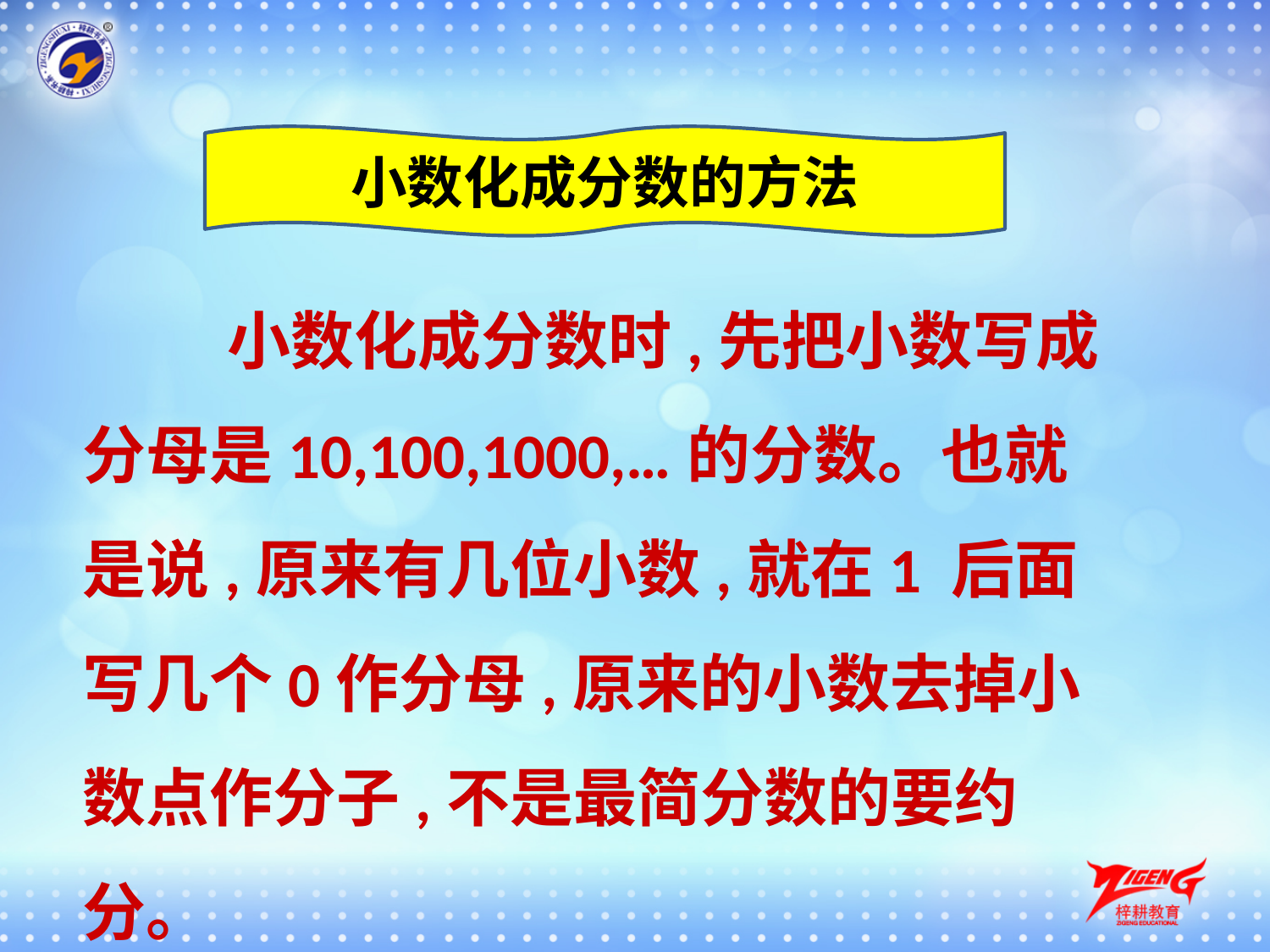

小数化成分数的方法
         小数化成分数时,先把小数写成分母是10,100,1000,…的分数。也就是说,原来有几位小数,就在1 后面写几个0作分母,原来的小数去掉小数点作分子,不是最简分数的要约分。